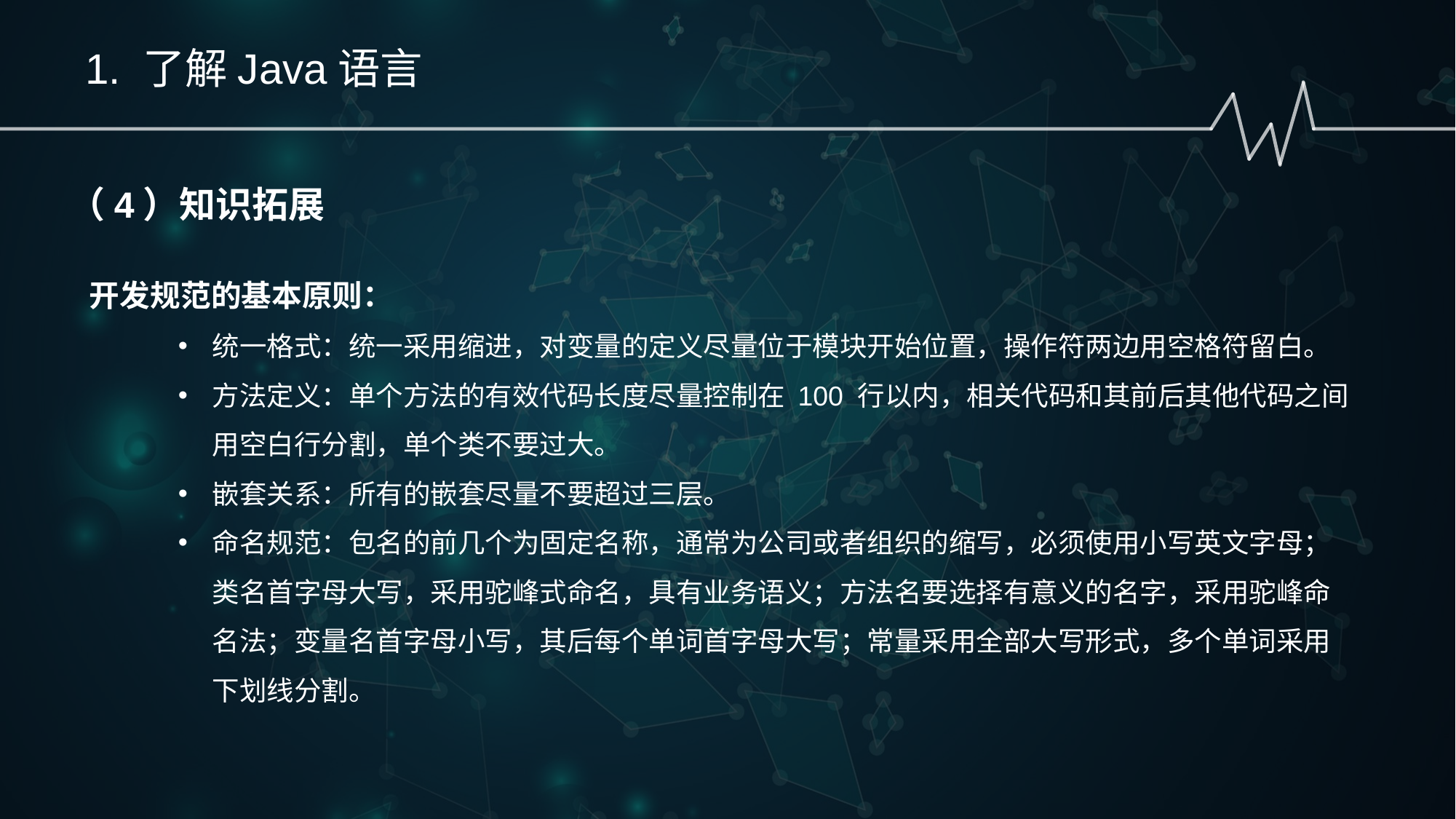

1. 了解Java语言
（4）知识拓展

开发规范的基本原则：
统一格式：统一采用缩进，对变量的定义尽量位于模块开始位置，操作符两边用空格符留白。
方法定义：单个方法的有效代码长度尽量控制在 100 行以内，相关代码和其前后其他代码之间用空白行分割，单个类不要过大。
嵌套关系：所有的嵌套尽量不要超过三层。
命名规范：包名的前几个为固定名称，通常为公司或者组织的缩写，必须使用小写英文字母；类名首字母大写，采用驼峰式命名，具有业务语义；方法名要选择有意义的名字，采用驼峰命名法；变量名首字母小写，其后每个单词首字母大写；常量采用全部大写形式，多个单词采用下划线分割。